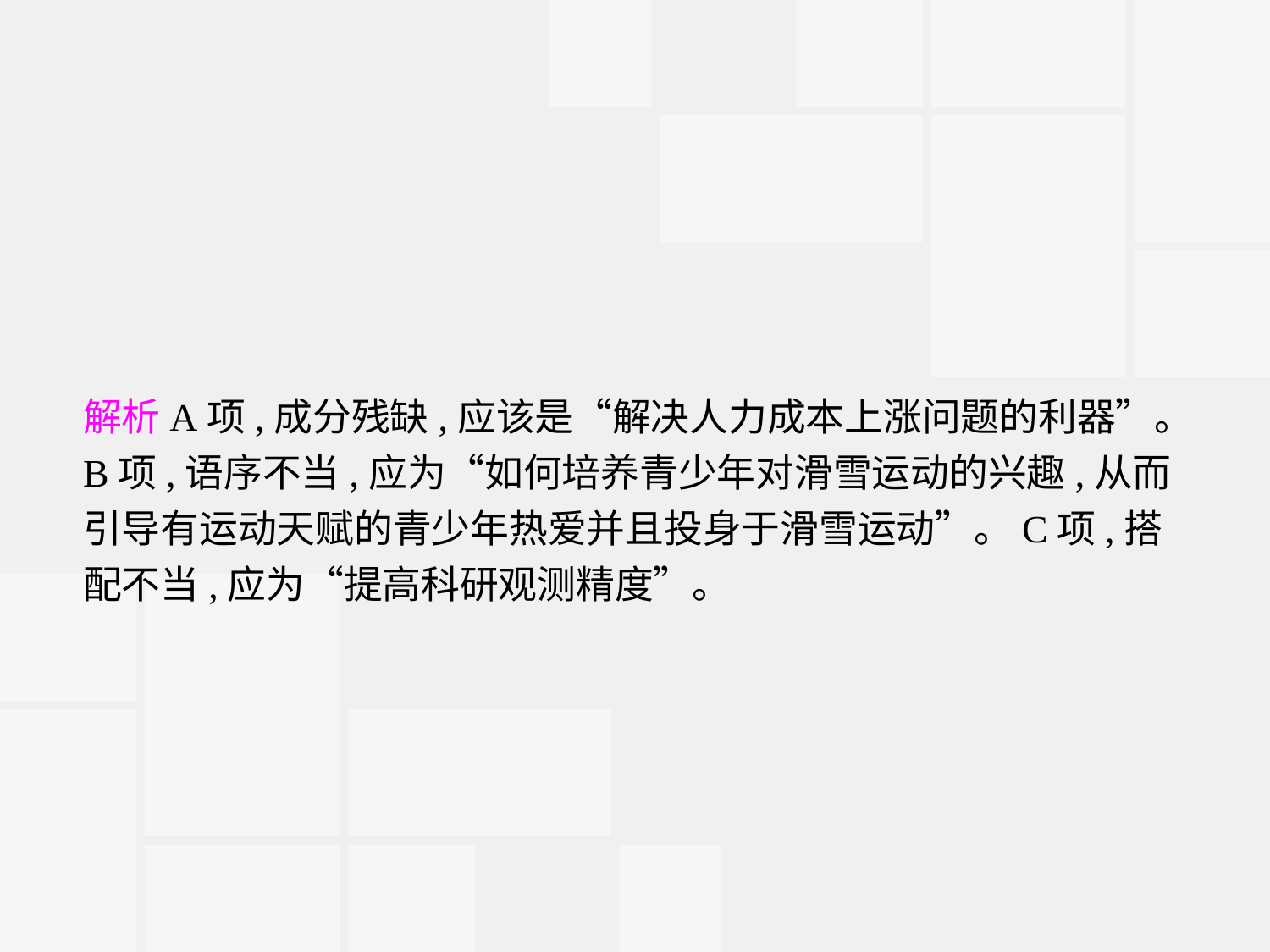

解析A项,成分残缺,应该是“解决人力成本上涨问题的利器”。B项,语序不当,应为“如何培养青少年对滑雪运动的兴趣,从而引导有运动天赋的青少年热爱并且投身于滑雪运动”。C项,搭配不当,应为“提高科研观测精度”。